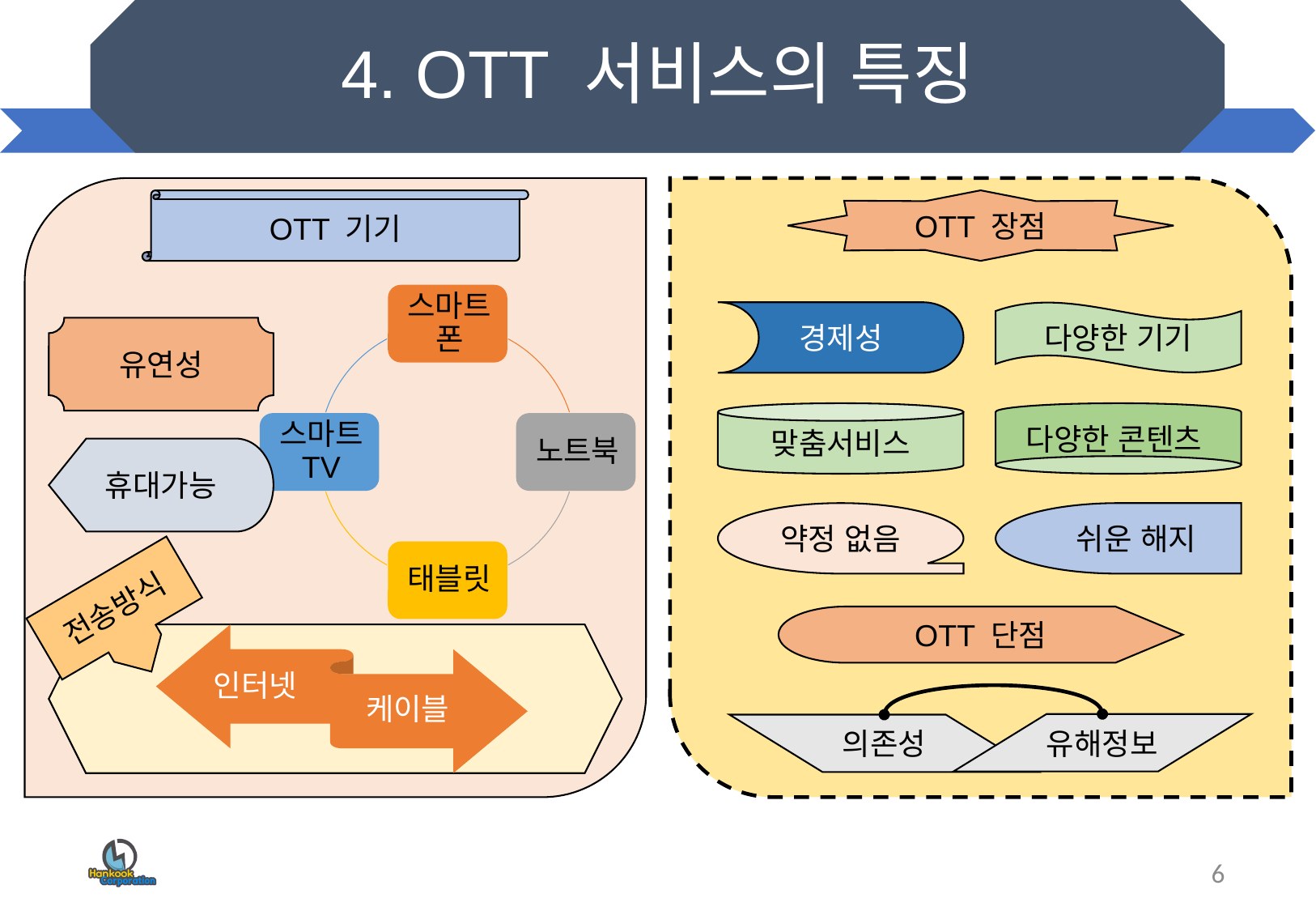

# 4. OTT 서비스의 특징

OTT 기기
OTT 장점
스마트폰
노트북
태블릿
스마트
TV
경제성
다양한 기기
유연성
맞춤서비스

다양한 콘텐츠
휴대가능
약정 없음
쉬운 해지
전송방식
OTT 단점

인터넷
케이블
유해정보
의존성
6